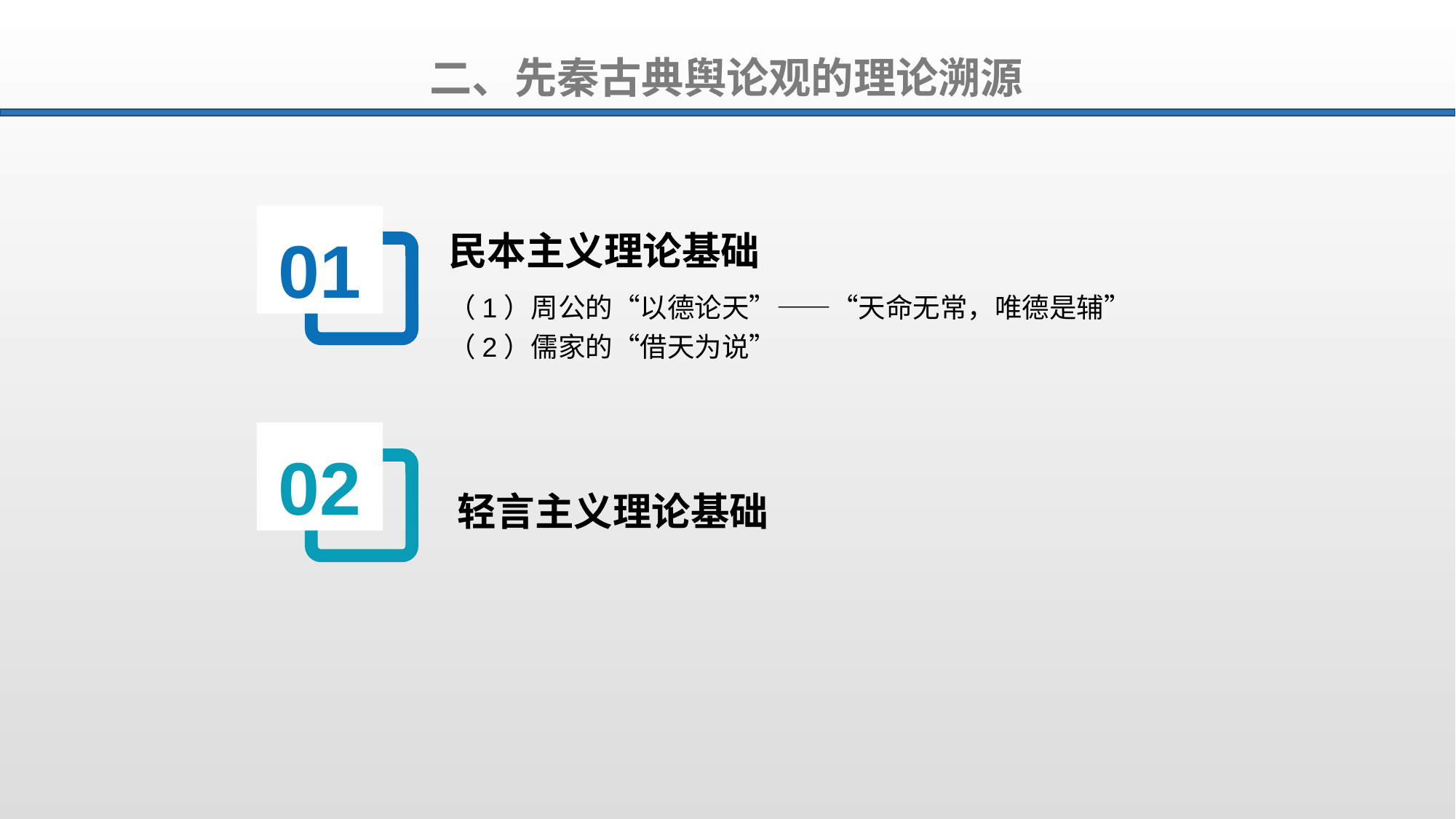

二、先秦古典舆论观的理论溯源

01
民本主义理论基础

（1）周公的“以德论天”——“天命无常，唯德是辅”
（2）儒家的“借天为说”
02

轻言主义理论基础